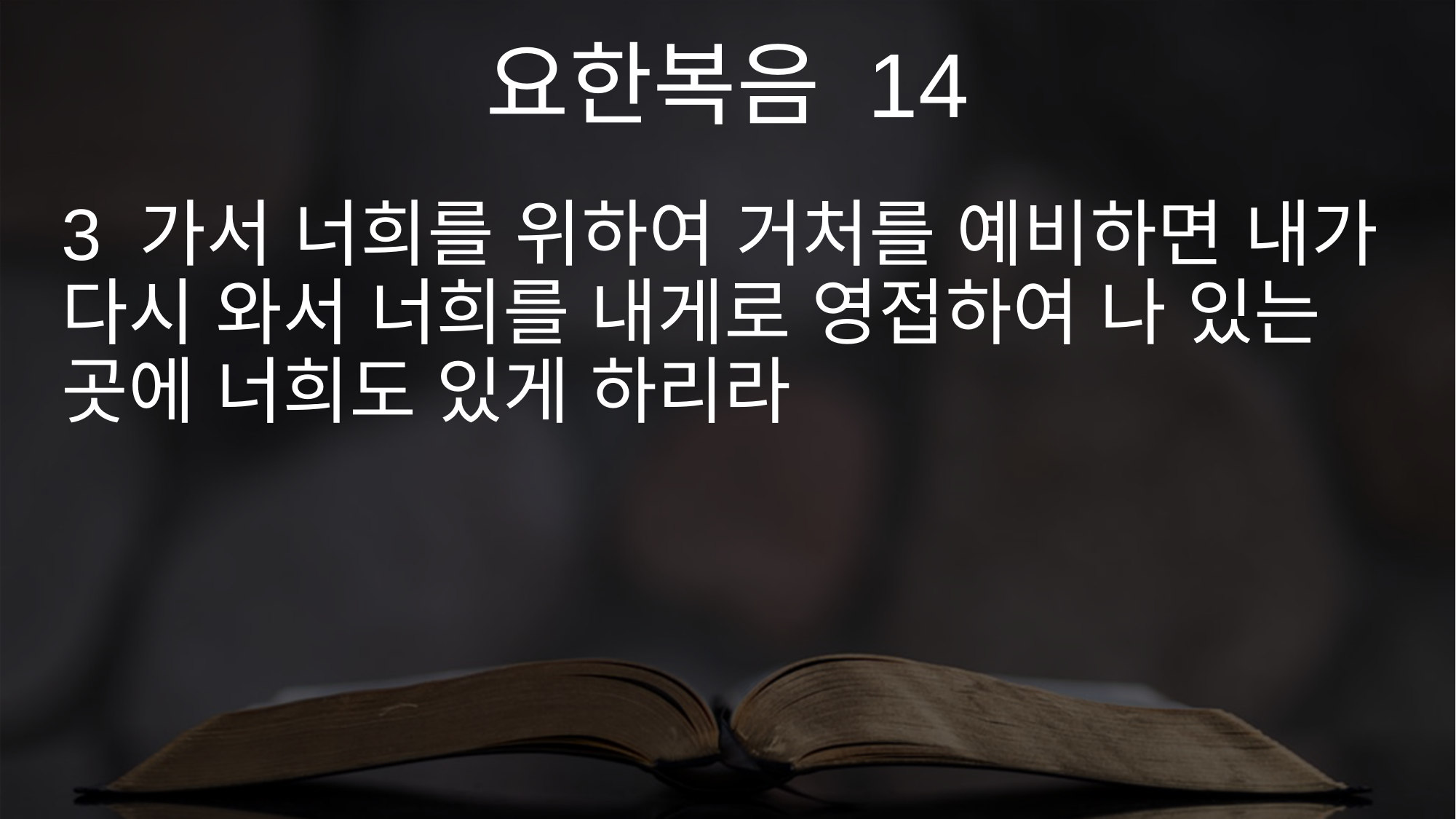

요한복음 14
3 가서 너희를 위하여 거처를 예비하면 내가 다시 와서 너희를 내게로 영접하여 나 있는 곳에 너희도 있게 하리라